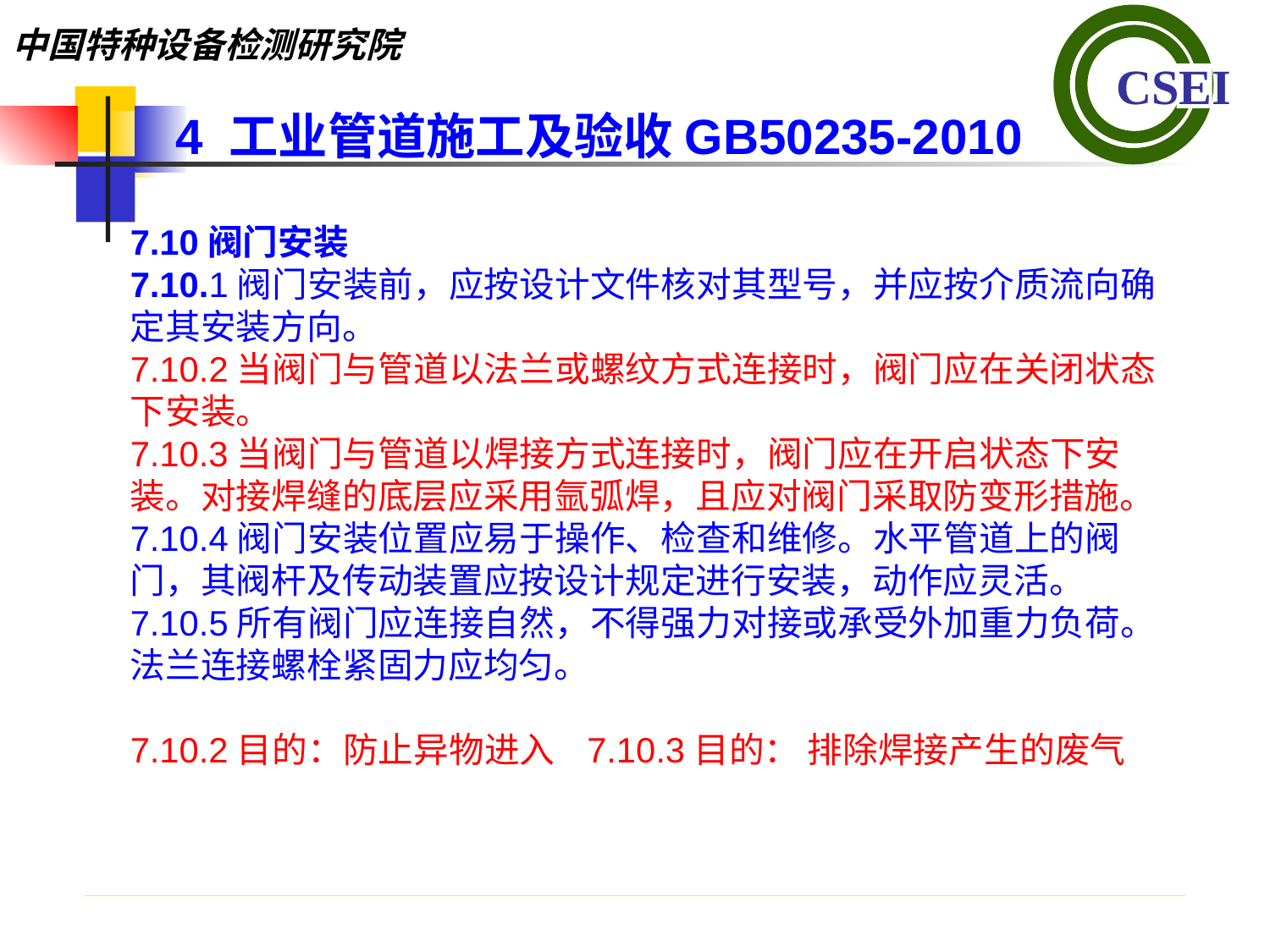

4 工业管道施工及验收GB50235-2010
7.10阀门安装7.10.1阀门安装前，应按设计文件核对其型号，并应按介质流向确定其安装方向。
7.10.2当阀门与管道以法兰或螺纹方式连接时，阀门应在关闭状态下安装。7.10.3当阀门与管道以焊接方式连接时，阀门应在开启状态下安装。对接焊缝的底层应采用氩弧焊，且应对阀门采取防变形措施。
7.10.4阀门安装位置应易于操作、检查和维修。水平管道上的阀门，其阀杆及传动装置应按设计规定进行安装，动作应灵活。
7.10.5所有阀门应连接自然，不得强力对接或承受外加重力负荷。法兰连接螺栓紧固力应均匀。

7.10.2目的：防止异物进入   7.10.3目的： 排除焊接产生的废气